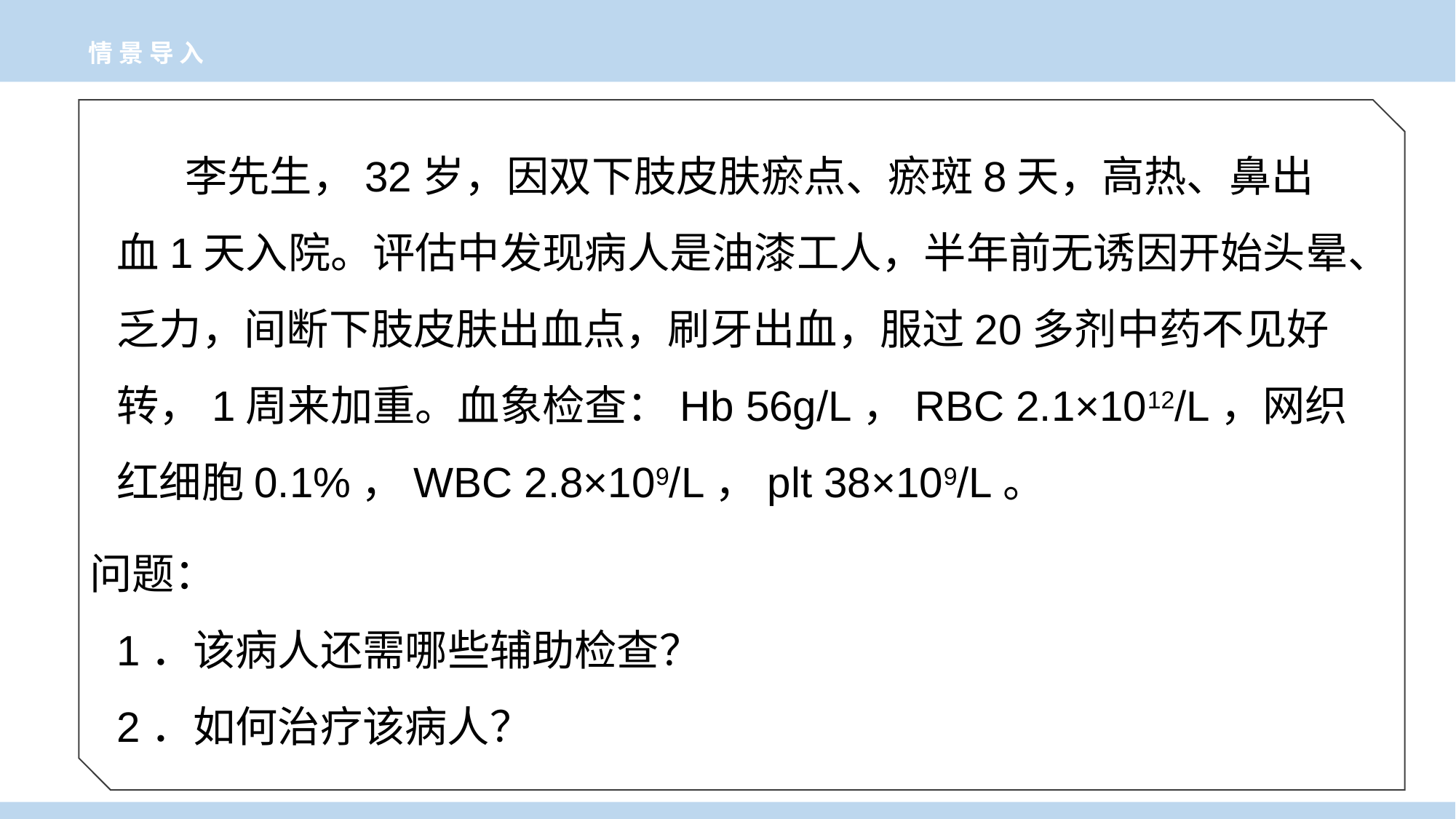

情景导入

         李先生，32岁，因双下肢皮肤瘀点、瘀斑8天，高热、鼻出血1天入院。评估中发现病人是油漆工人，半年前无诱因开始头晕、乏力，间断下肢皮肤出血点，刷牙出血，服过20多剂中药不见好转，1周来加重。血象检查：Hb 56g/L，RBC 2.1×1012/L，网织红细胞0.1%，WBC 2.8×109/L，plt 38×109/L。
问题：
1．该病人还需哪些辅助检查？
2．如何治疗该病人？